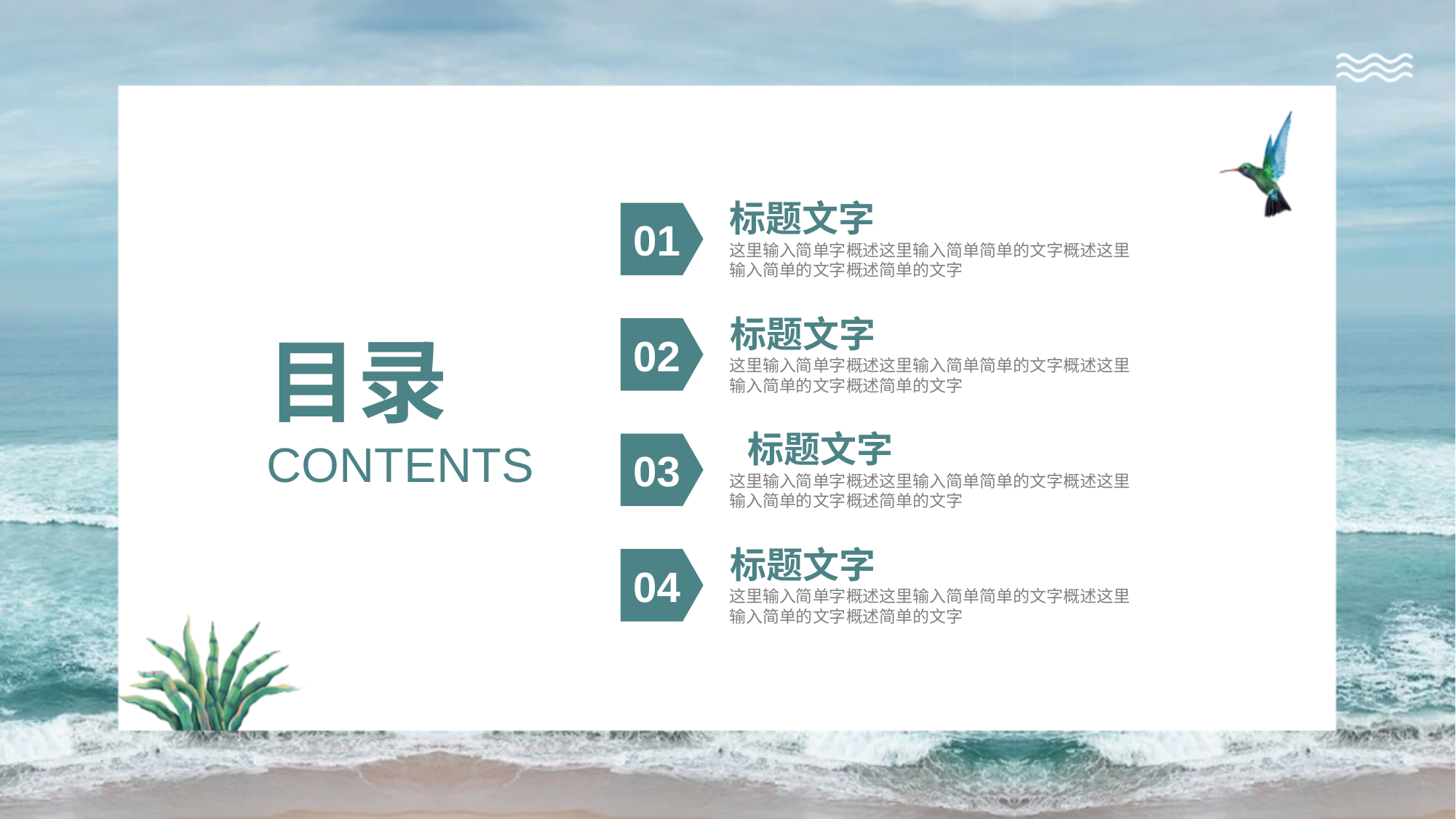

标题文字
01
这里输入简单字概述这里输入简单简单的文字概述这里
输入简单的文字概述简单的文字
标题文字
02
这里输入简单字概述这里输入简单简单的文字概述这里
输入简单的文字概述简单的文字
目录
CONTENTS
标题文字
03
这里输入简单字概述这里输入简单简单的文字概述这里
输入简单的文字概述简单的文字
标题文字
04
这里输入简单字概述这里输入简单简单的文字概述这里
输入简单的文字概述简单的文字